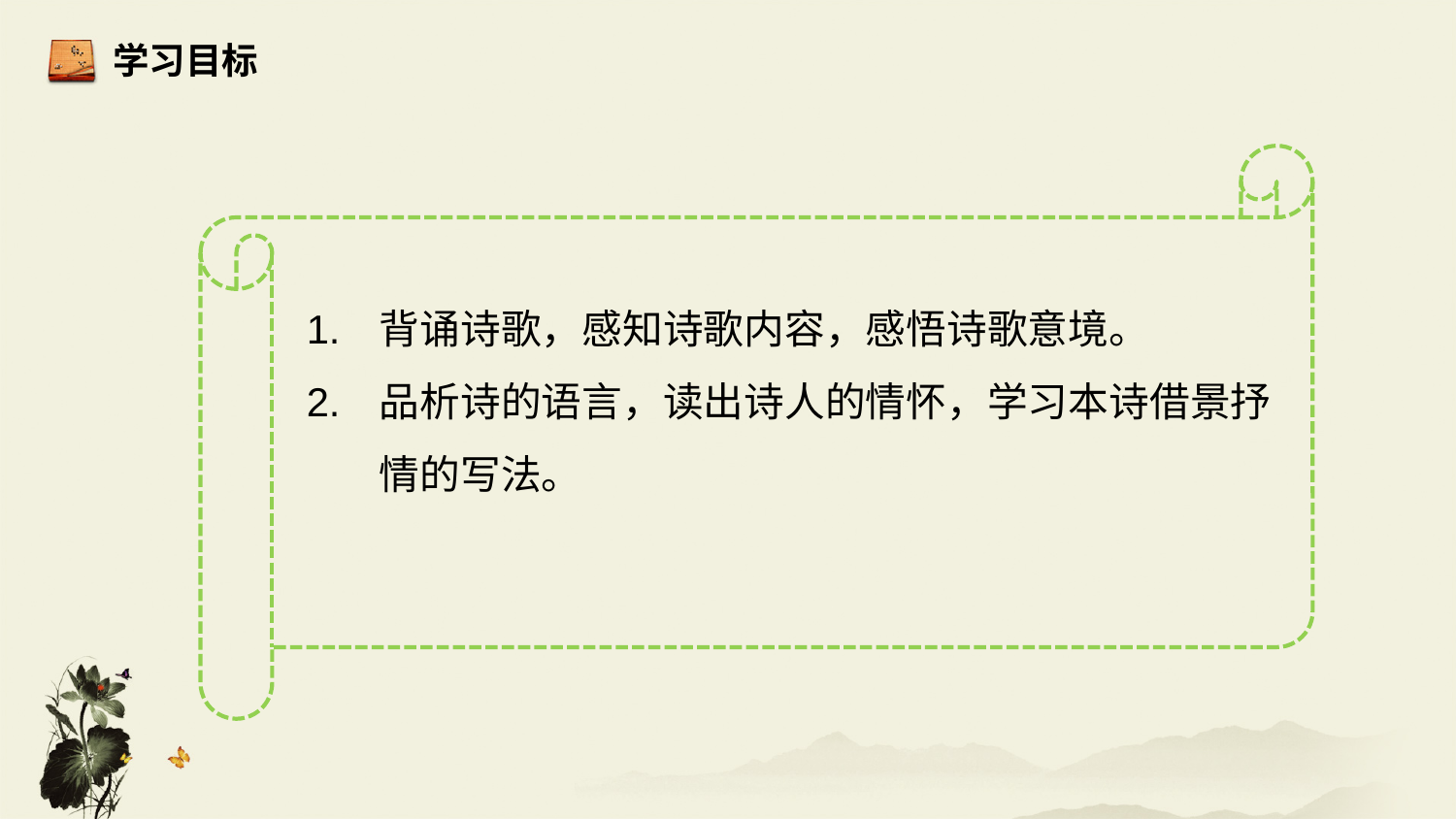

学习目标

背诵诗歌，感知诗歌内容，感悟诗歌意境。
品析诗的语言，读出诗人的情怀，学习本诗借景抒情的写法。